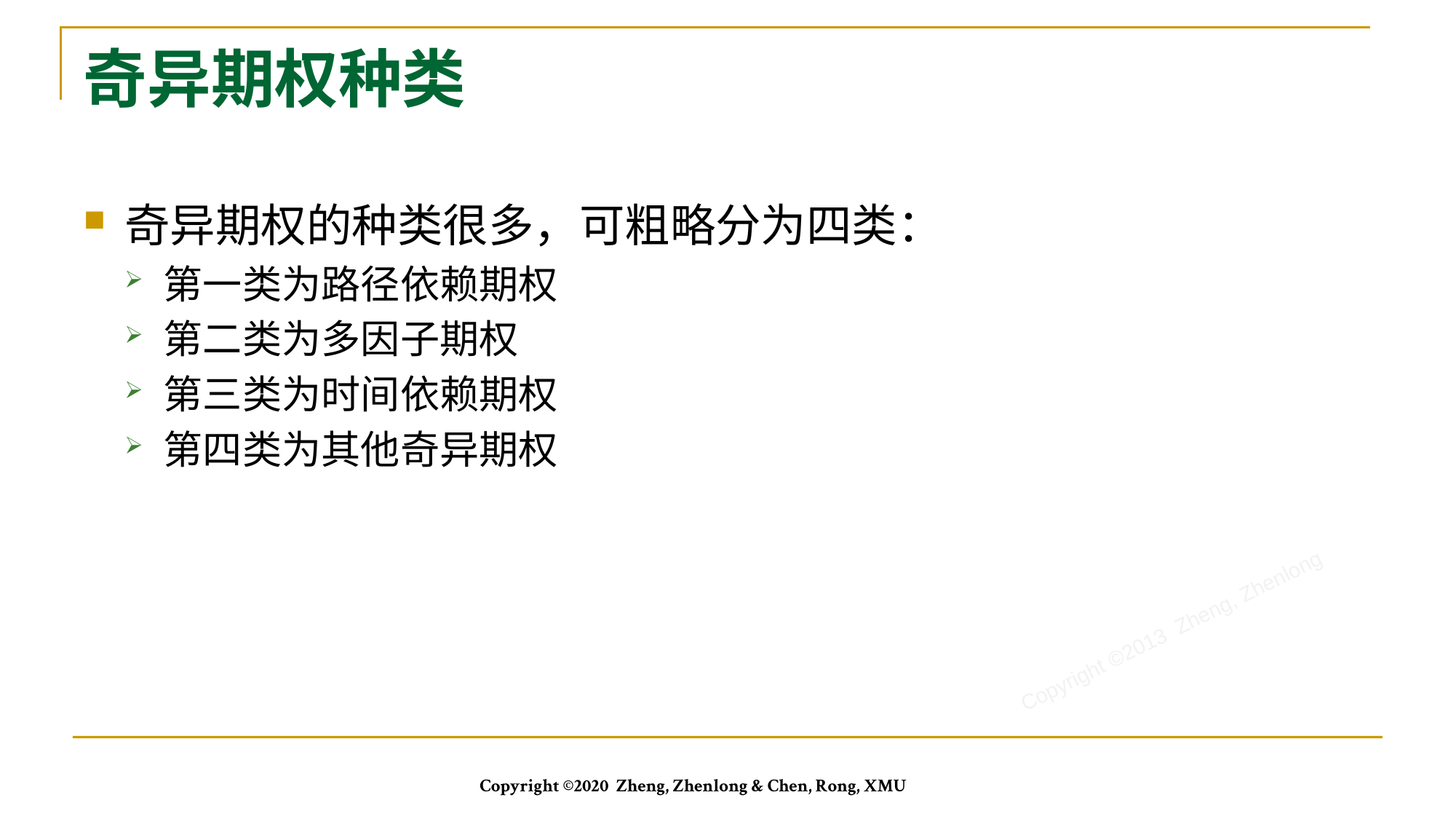

# 奇异期权种类
奇异期权的种类很多，可粗略分为四类：
第一类为路径依赖期权
第二类为多因子期权
第三类为时间依赖期权
第四类为其他奇异期权

Copyright ©2020  Zheng, Zhenlong & Chen, Rong, XMU